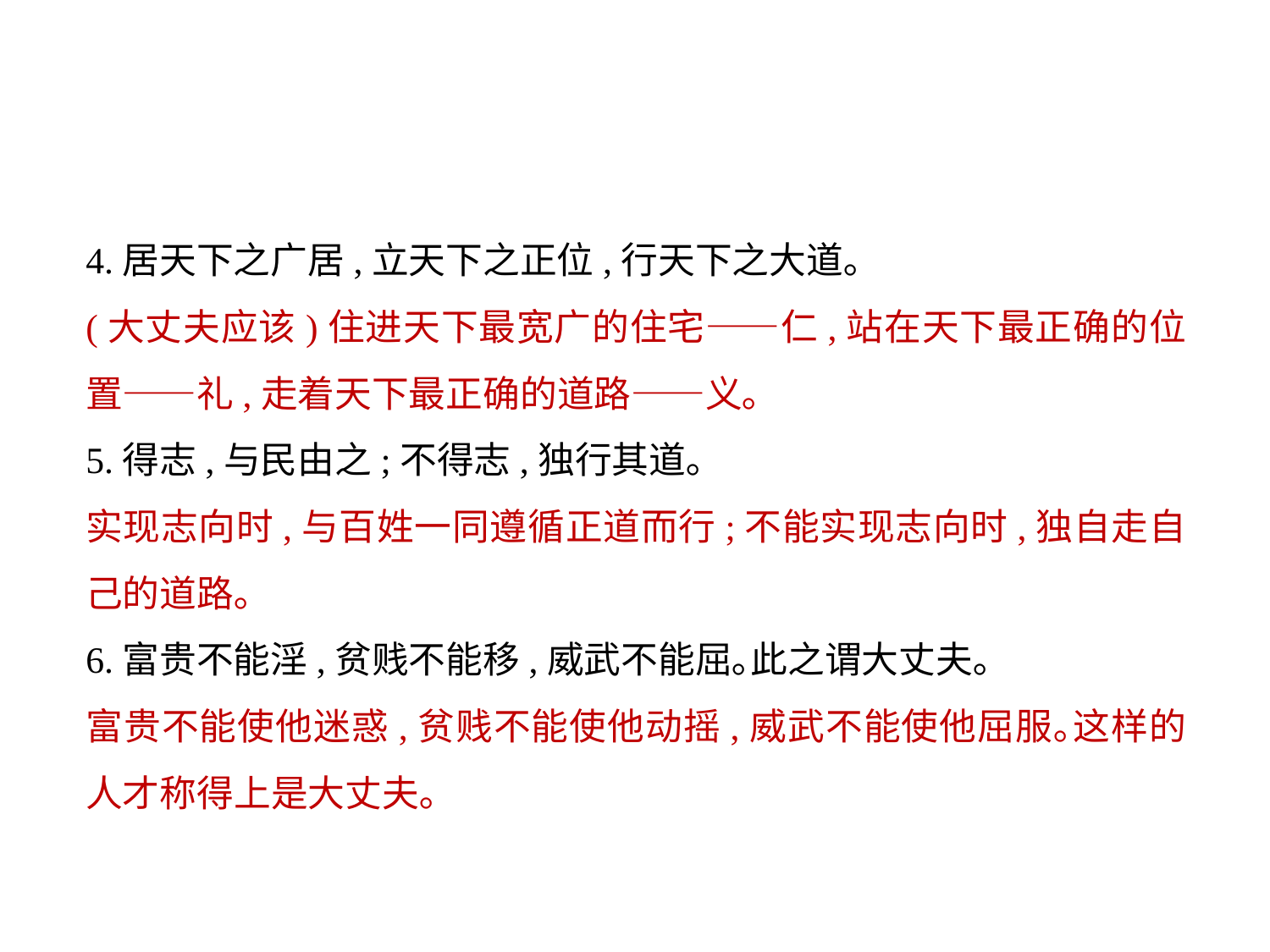

4.居天下之广居,立天下之正位,行天下之大道｡
(大丈夫应该)住进天下最宽广的住宅——仁,站在天下最正确的位置——礼,走着天下最正确的道路——义｡
5.得志,与民由之;不得志,独行其道｡
实现志向时,与百姓一同遵循正道而行;不能实现志向时,独自走自己的道路｡
6.富贵不能淫,贫贱不能移,威武不能屈｡此之谓大丈夫｡
富贵不能使他迷惑,贫贱不能使他动摇,威武不能使他屈服｡这样的人才称得上是大丈夫｡